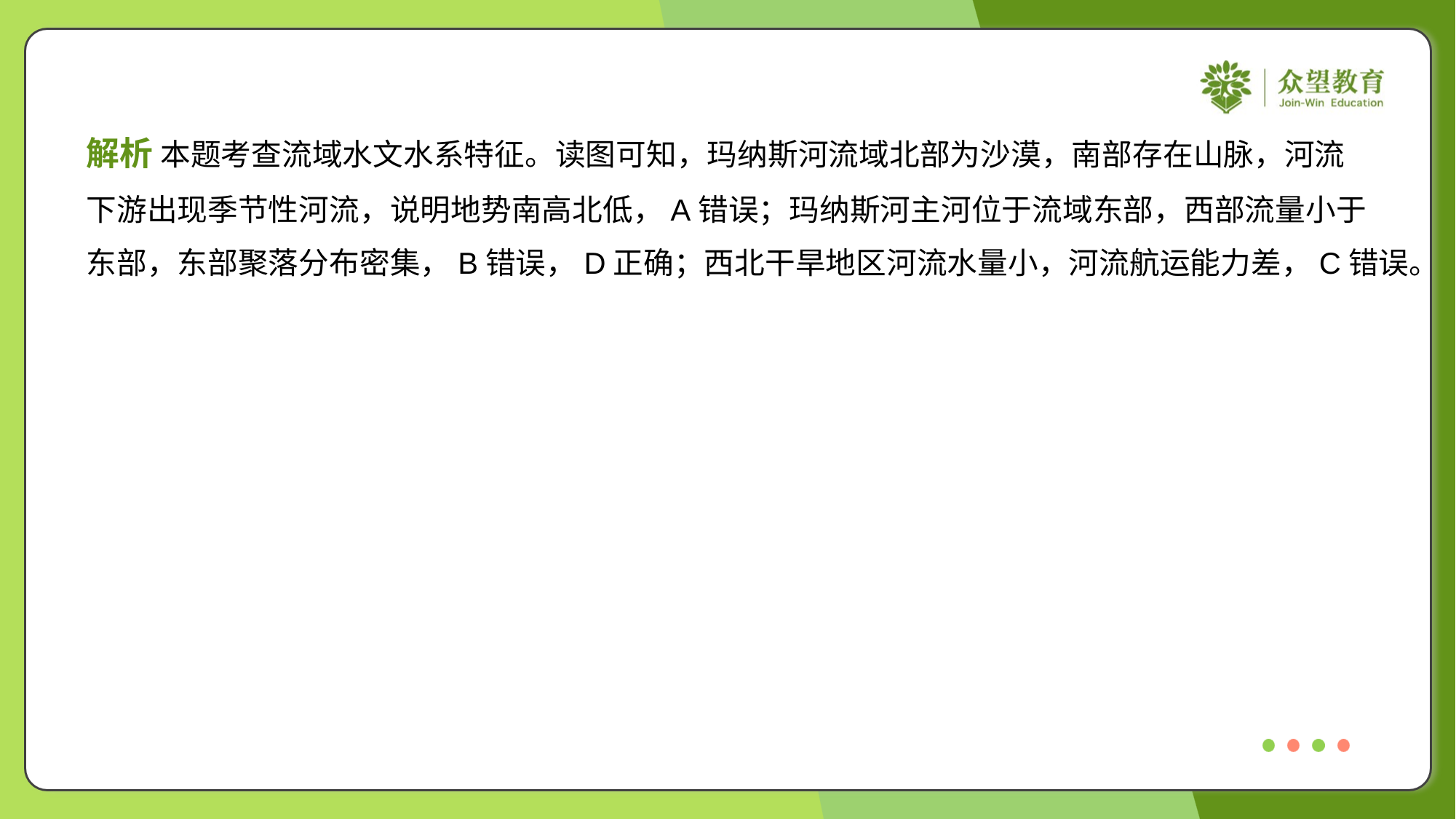

解析 本题考查流域水文水系特征。读图可知，玛纳斯河流域北部为沙漠，南部存在山脉，河流
下游出现季节性河流，说明地势南高北低，A错误；玛纳斯河主河位于流域东部，西部流量小于
东部，东部聚落分布密集，B错误，D正确；西北干旱地区河流水量小，河流航运能力差，C错误。